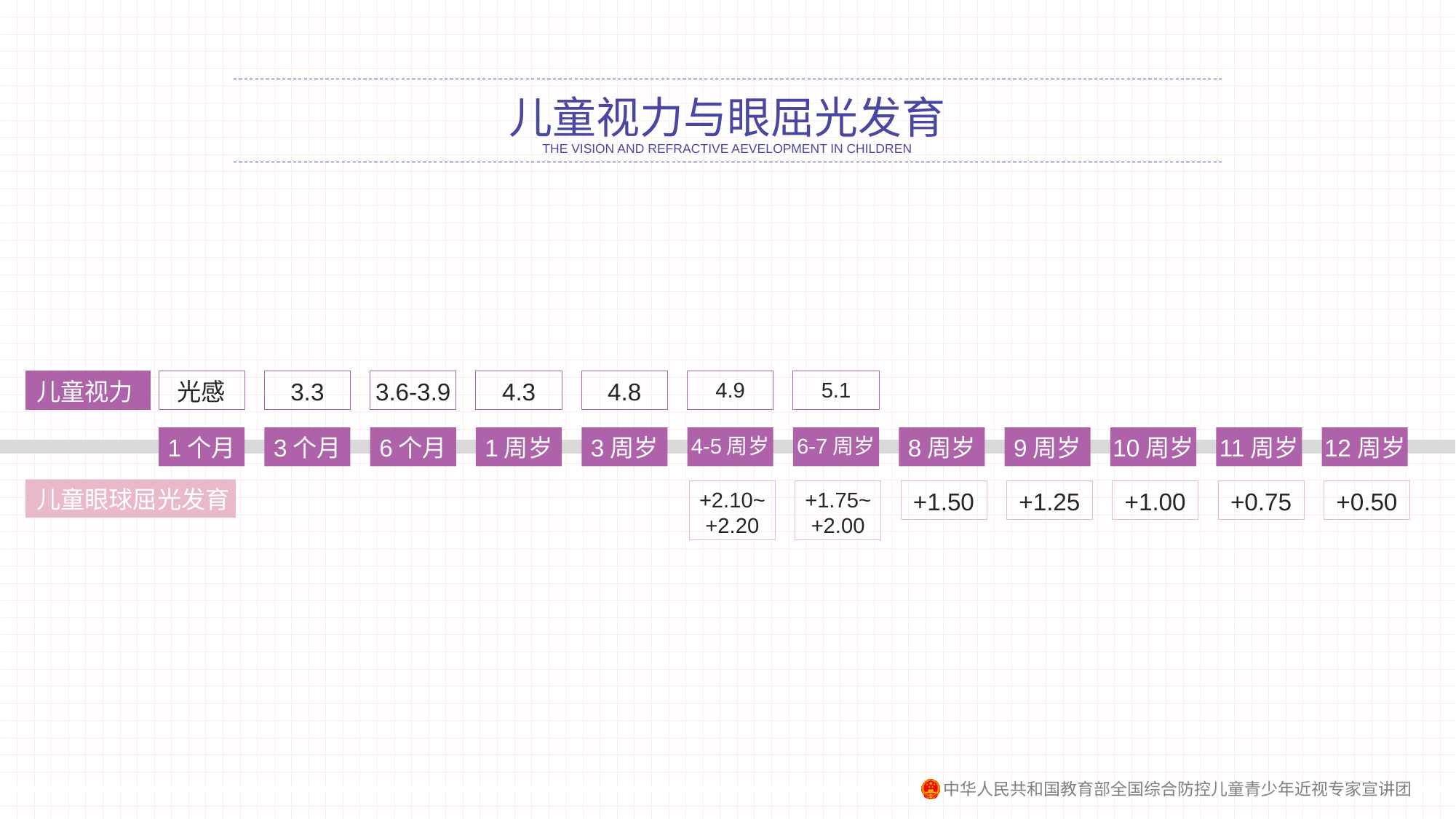

儿童视力与眼屈光发育
THE VISION AND REFRACTIVE AEVELOPMENT IN CHILDREN
儿童视力
光感
3.3
3.6-3.9
4.3
4.8
4.9
5.1
1个月
3个月
6个月
1周岁
3周岁
4-5周岁
6-7周岁
8周岁
9周岁
10周岁
11周岁
12周岁
儿童眼球屈光发育
+2.10~
+2.20
+1.75~
+2.00
+1.50
+1.25
+1.00
+0.75
+0.50